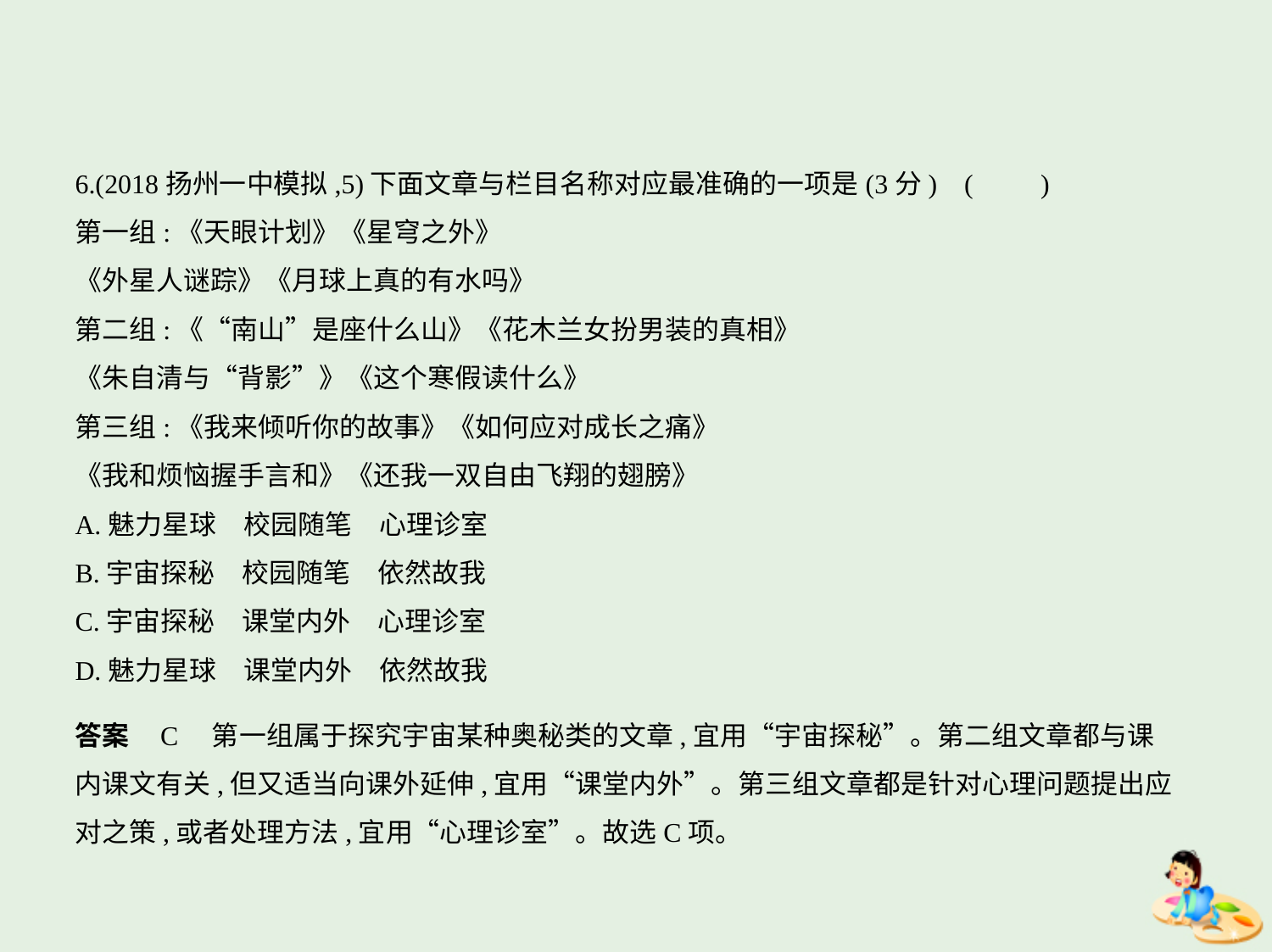

6.(2018扬州一中模拟,5)下面文章与栏目名称对应最准确的一项是(3分) (　　)
第一组:《天眼计划》《星穹之外》
《外星人谜踪》《月球上真的有水吗》
第二组:《“南山”是座什么山》《花木兰女扮男装的真相》
《朱自清与“背影”》《这个寒假读什么》
第三组:《我来倾听你的故事》《如何应对成长之痛》
《我和烦恼握手言和》《还我一双自由飞翔的翅膀》
A.魅力星球　校园随笔　心理诊室
B.宇宙探秘　校园随笔　依然故我
C.宇宙探秘　课堂内外　心理诊室
D.魅力星球　课堂内外　依然故我
答案    C　第一组属于探究宇宙某种奥秘类的文章,宜用“宇宙探秘”。第二组文章都与课
内课文有关,但又适当向课外延伸,宜用“课堂内外”。第三组文章都是针对心理问题提出应
对之策,或者处理方法,宜用“心理诊室”。故选C项。